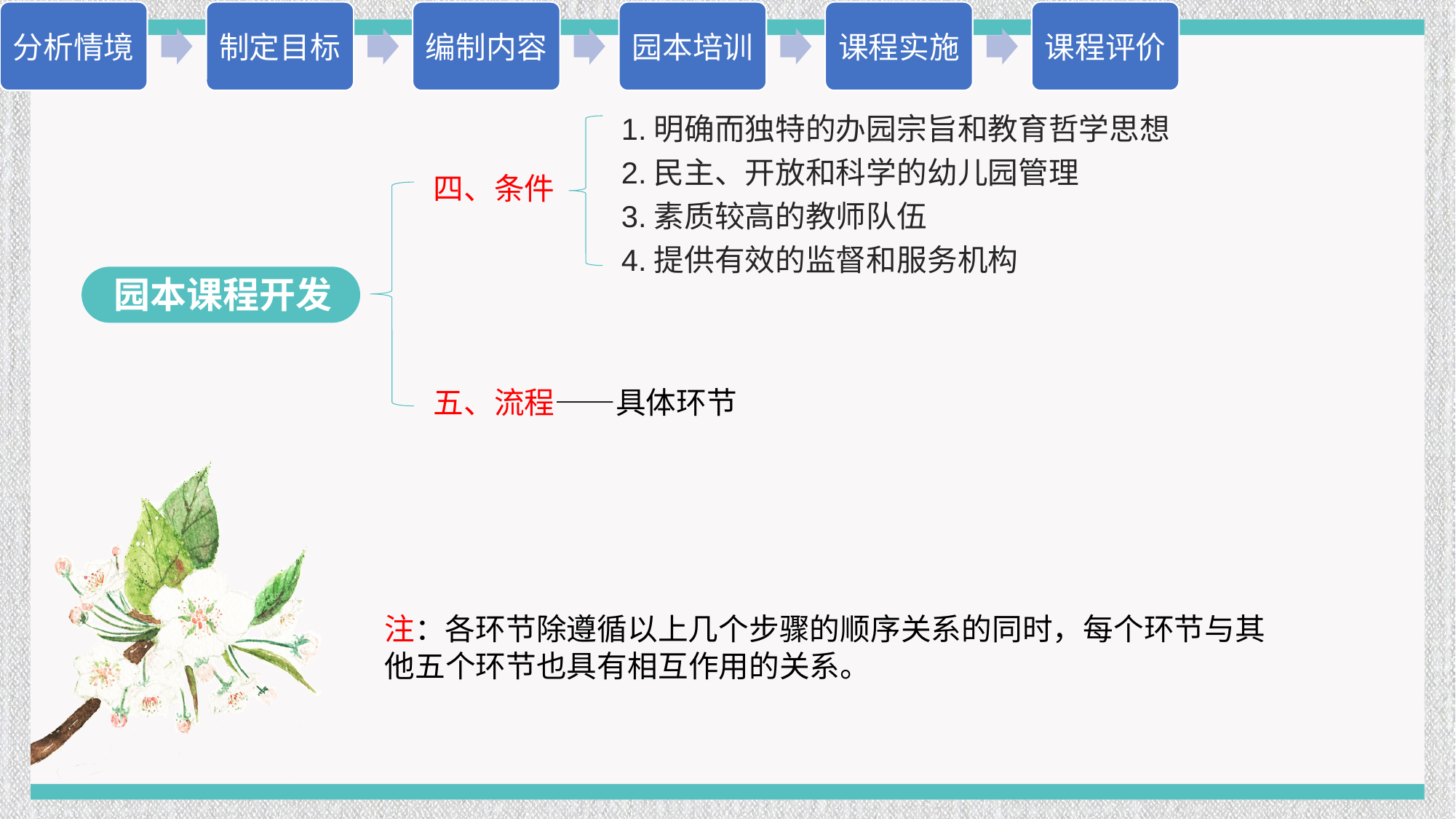

1.明确而独特的办园宗旨和教育哲学思想
2.民主、开放和科学的幼儿园管理
3.素质较高的教师队伍
4.提供有效的监督和服务机构

四、条件

五、流程——具体环节

园本课程开发
分析情境
制定目标
编制内容
园本培训
课程实施
课程评价

注：各环节除遵循以上几个步骤的顺序关系的同时，每个环节与其他五个环节也具有相互作用的关系。